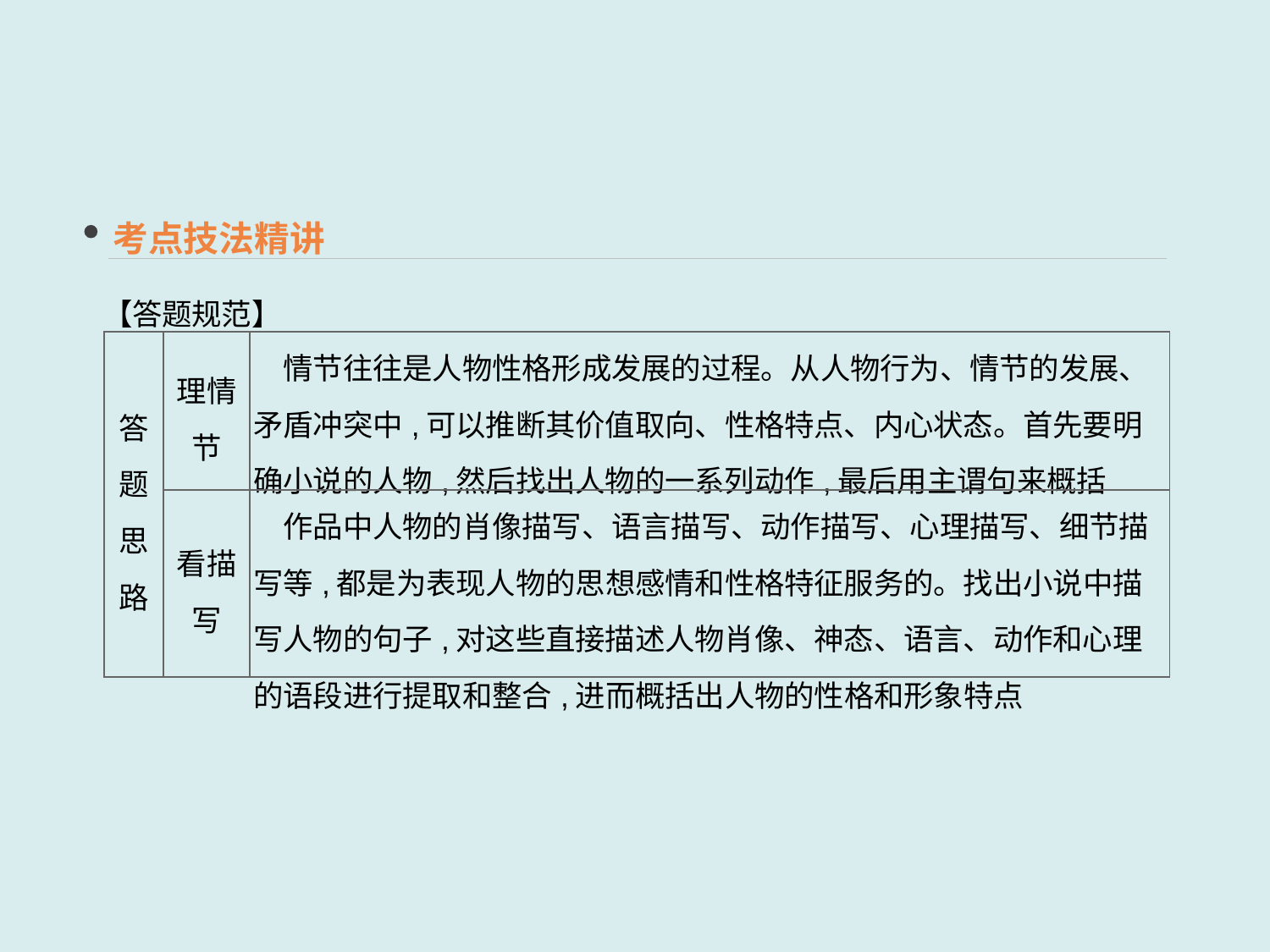

考点技法精讲

【答题规范】
| 答题 思路 | 理情节 | 情节往往是人物性格形成发展的过程。从人物行为、情节的发展、矛盾冲突中,可以推断其价值取向、性格特点、内心状态。首先要明确小说的人物,然后找出人物的一系列动作,最后用主谓句来概括 |
| --- | --- | --- |
|  | 看描写 | 作品中人物的肖像描写、语言描写、动作描写、心理描写、细节描写等,都是为表现人物的思想感情和性格特征服务的。找出小说中描写人物的句子,对这些直接描述人物肖像、神态、语言、动作和心理的语段进行提取和整合,进而概括出人物的性格和形象特点 |